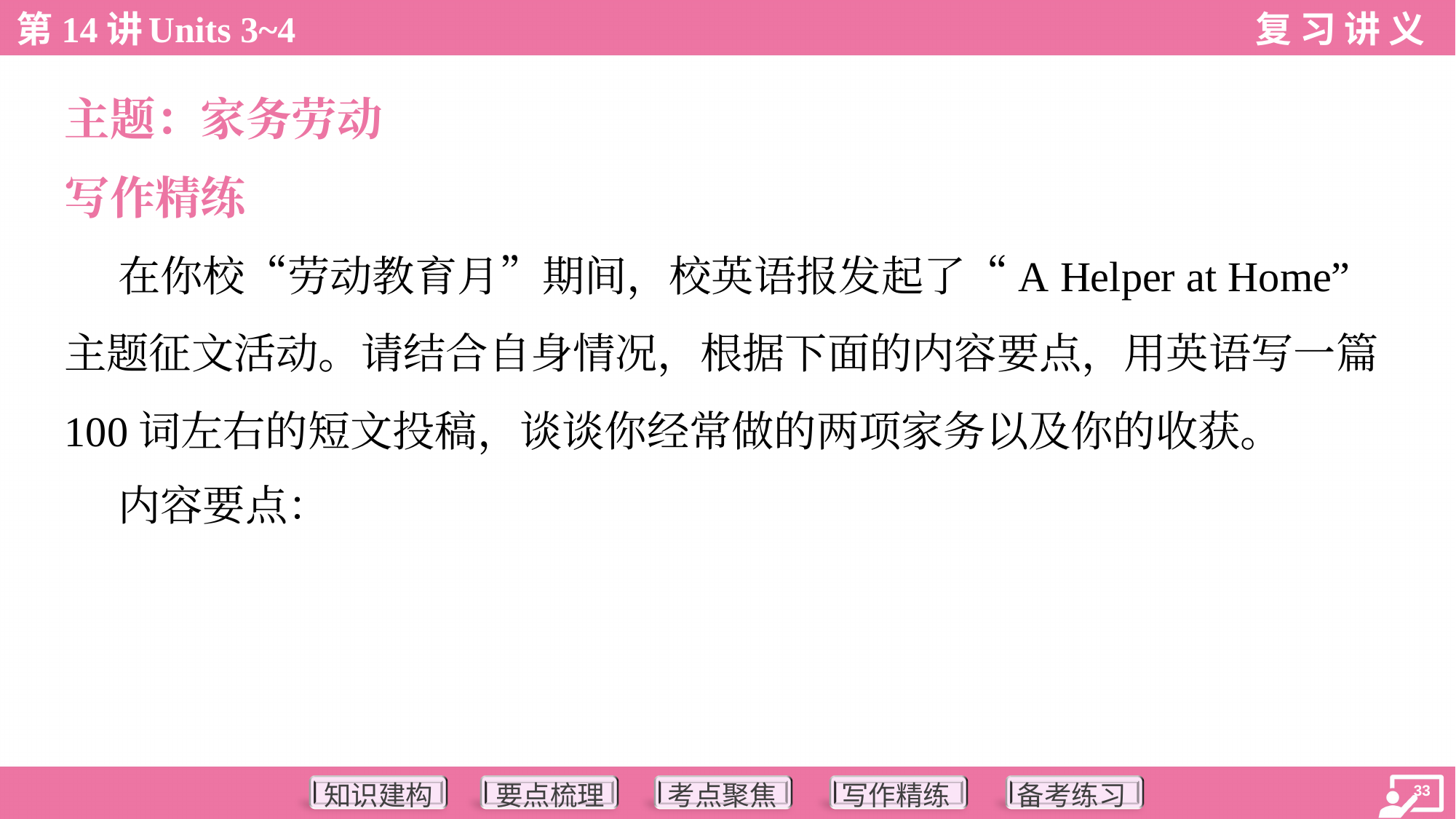

主题：家务劳动
写作精练
    在你校“劳动教育月”期间，校英语报发起了“A Helper at Home”
主题征文活动。请结合自身情况，根据下面的内容要点，用英语写一篇
100词左右的短文投稿，谈谈你经常做的两项家务以及你的收获。
    内容要点：